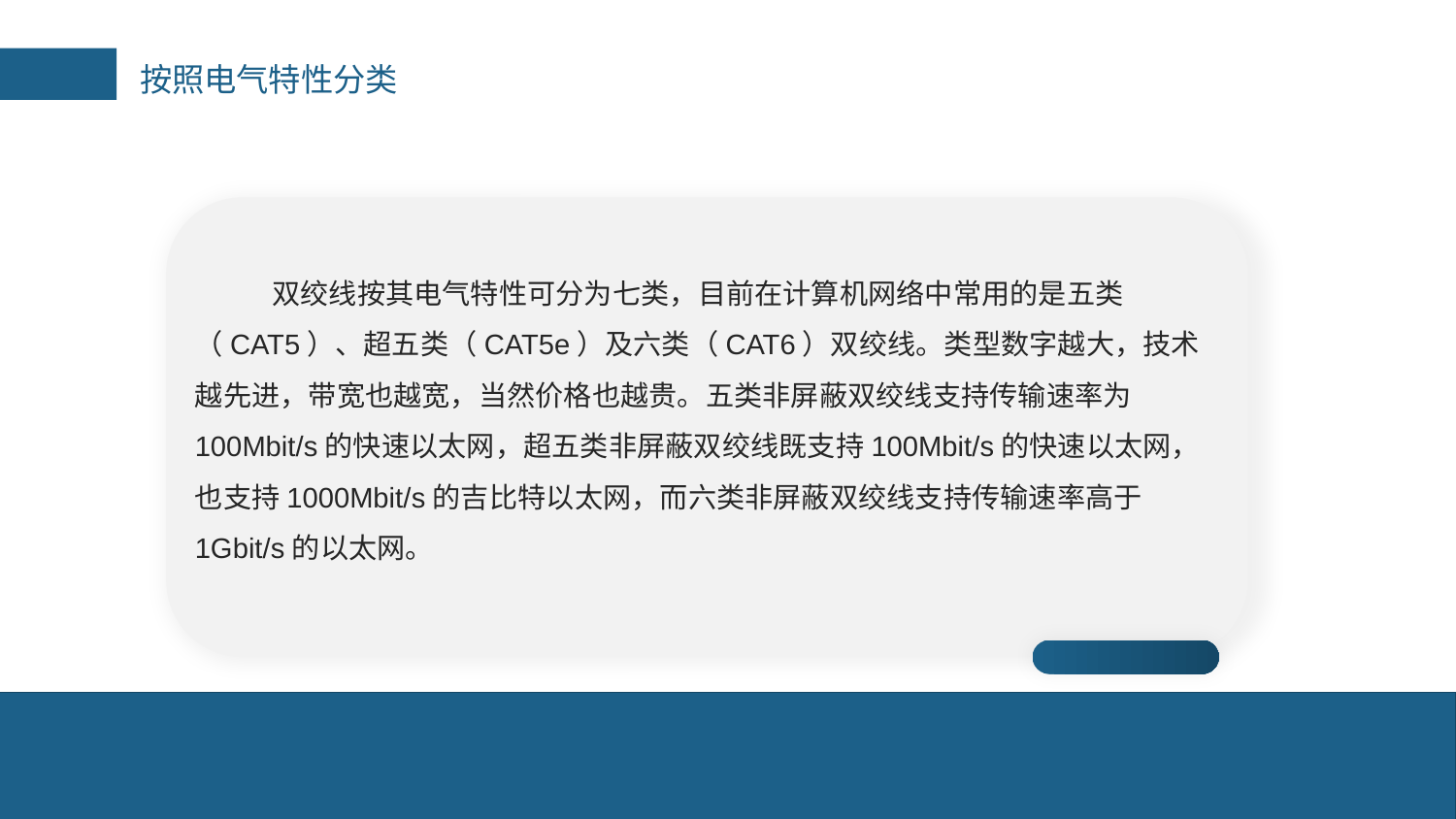

按照电气特性分类

双绞线按其电气特性可分为七类，目前在计算机网络中常用的是五类（CAT5）、超五类（CAT5e）及六类（CAT6）双绞线。类型数字越大，技术越先进，带宽也越宽，当然价格也越贵。五类非屏蔽双绞线支持传输速率为100Mbit/s的快速以太网，超五类非屏蔽双绞线既支持100Mbit/s的快速以太网，也支持1000Mbit/s的吉比特以太网，而六类非屏蔽双绞线支持传输速率高于1Gbit/s的以太网。